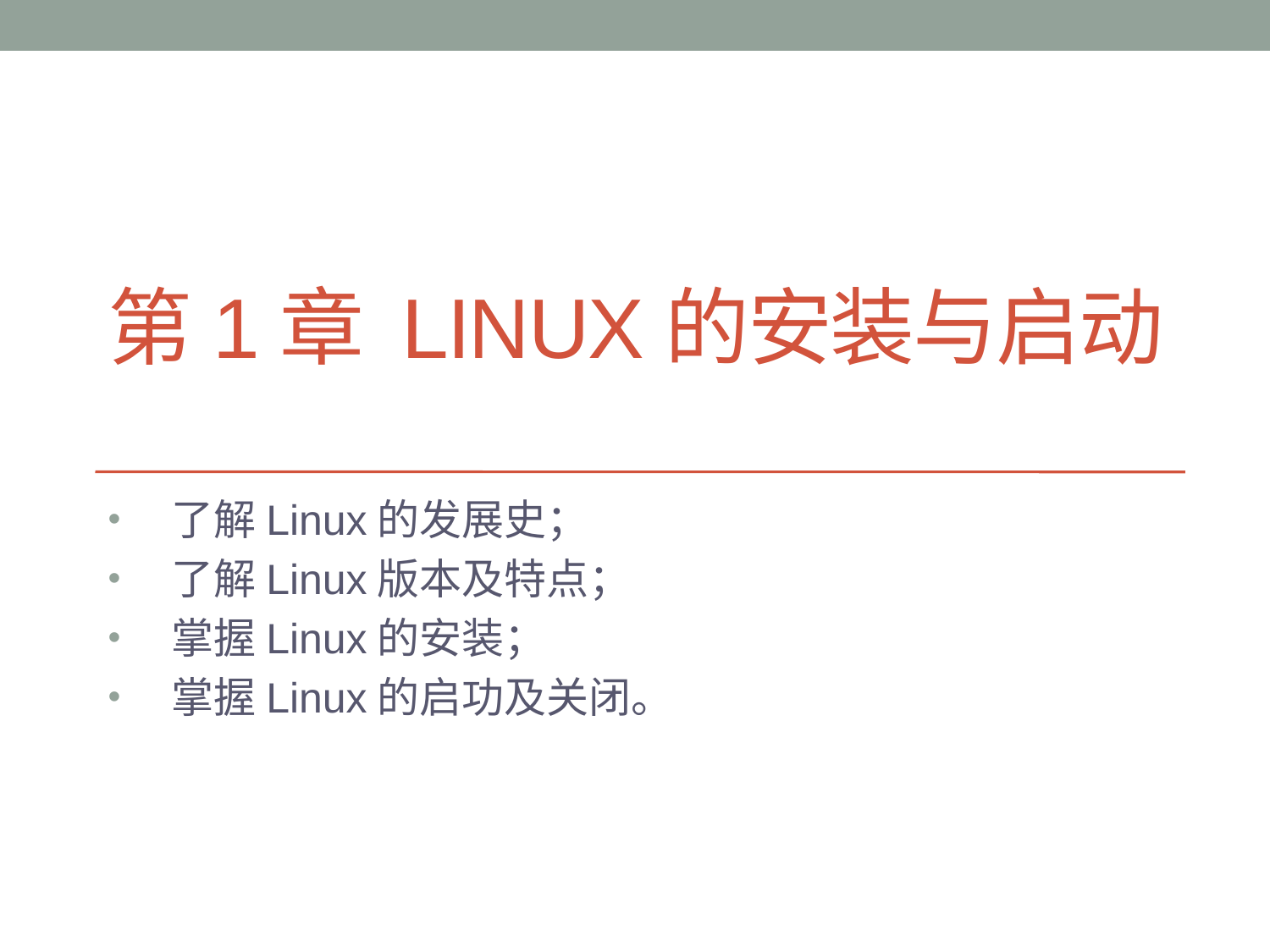

# 第1章 Linux的安装与启动
了解Linux的发展史；
了解Linux版本及特点；
掌握Linux的安装；
掌握Linux的启功及关闭。